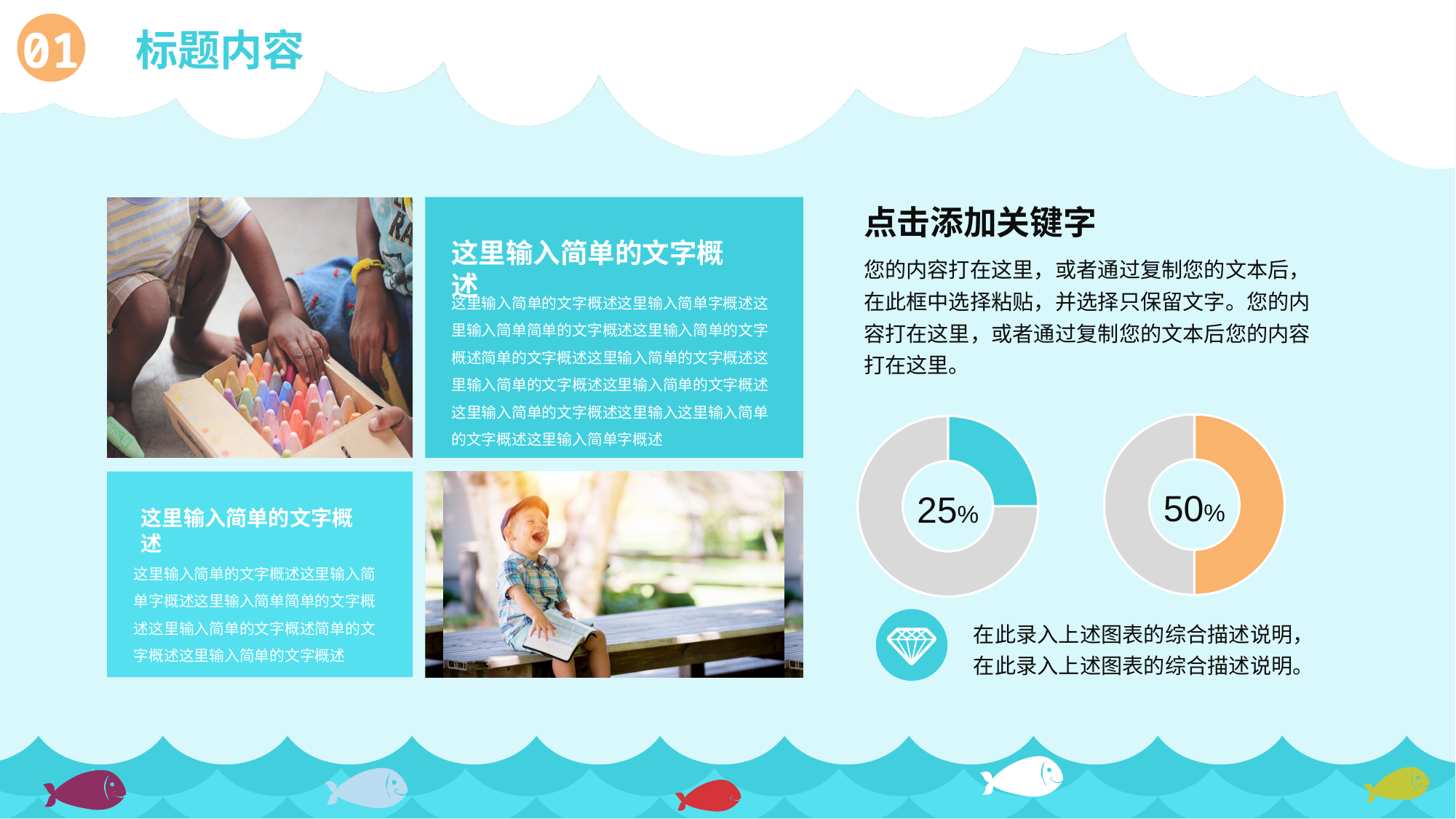

点击添加关键字

这里输入简单的文字概述
这里输入简单的文字概述这里输入简单字概述这里输入简单简单的文字概述这里输入简单的文字概述简单的文字概述这里输入简单的文字概述这里输入简单的文字概述这里输入简单的文字概述这里输入简单的文字概述这里输入这里输入简单的文字概述这里输入简单字概述

这里输入简单的文字概述
这里输入简单的文字概述这里输入简单字概述这里输入简单简单的文字概述这里输入简单的文字概述简单的文字概述这里输入简单的文字概述
您的内容打在这里，或者通过复制您的文本后，在此框中选择粘贴，并选择只保留文字。您的内容打在这里，或者通过复制您的文本后您的内容打在这里。

### Chart

| Category | 列2 |
|---|---|
| A | 50.0 |
| B | 50.0 |

### Chart

| Category | 列2 |
|---|---|
| A | 25.0 |
| 第二季度 | 75.0 |
50%
25%

在此录入上述图表的综合描述说明，在此录入上述图表的综合描述说明。